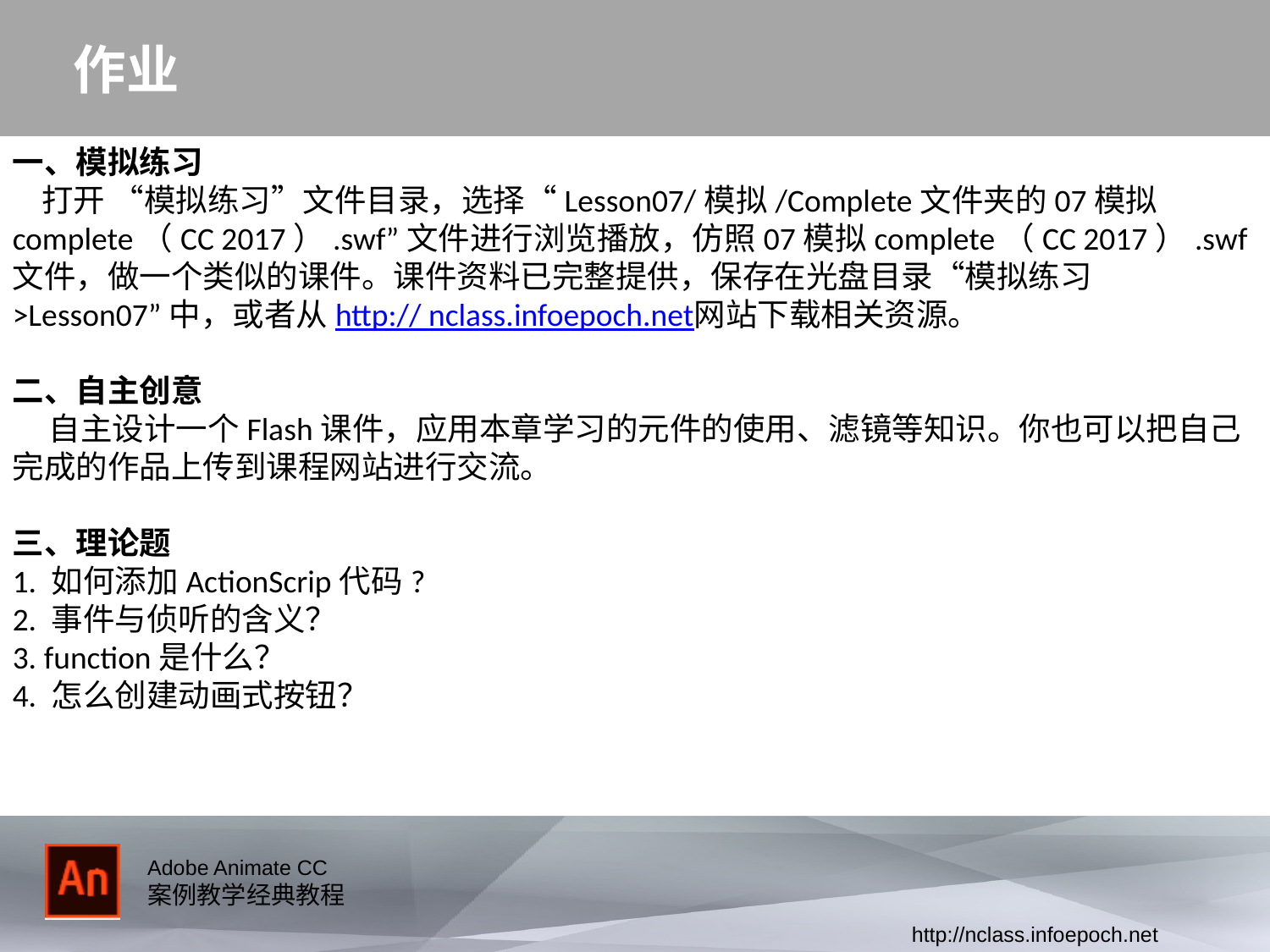

# 作业
一、模拟练习
   打开 “模拟练习”文件目录，选择“Lesson07/模拟/Complete文件夹的07模拟complete（CC 2017）.swf”文件进行浏览播放，仿照07模拟complete（CC 2017）.swf文件，做一个类似的课件。课件资料已完整提供，保存在光盘目录“模拟练习>Lesson07”中，或者从http:// nclass.infoepoch.net网站下载相关资源。

二、自主创意
    自主设计一个Flash课件，应用本章学习的元件的使用、滤镜等知识。你也可以把自己完成的作品上传到课程网站进行交流。

三、理论题
1. 如何添加ActionScrip代码?
2. 事件与侦听的含义？
3. function是什么？
4. 怎么创建动画式按钮？